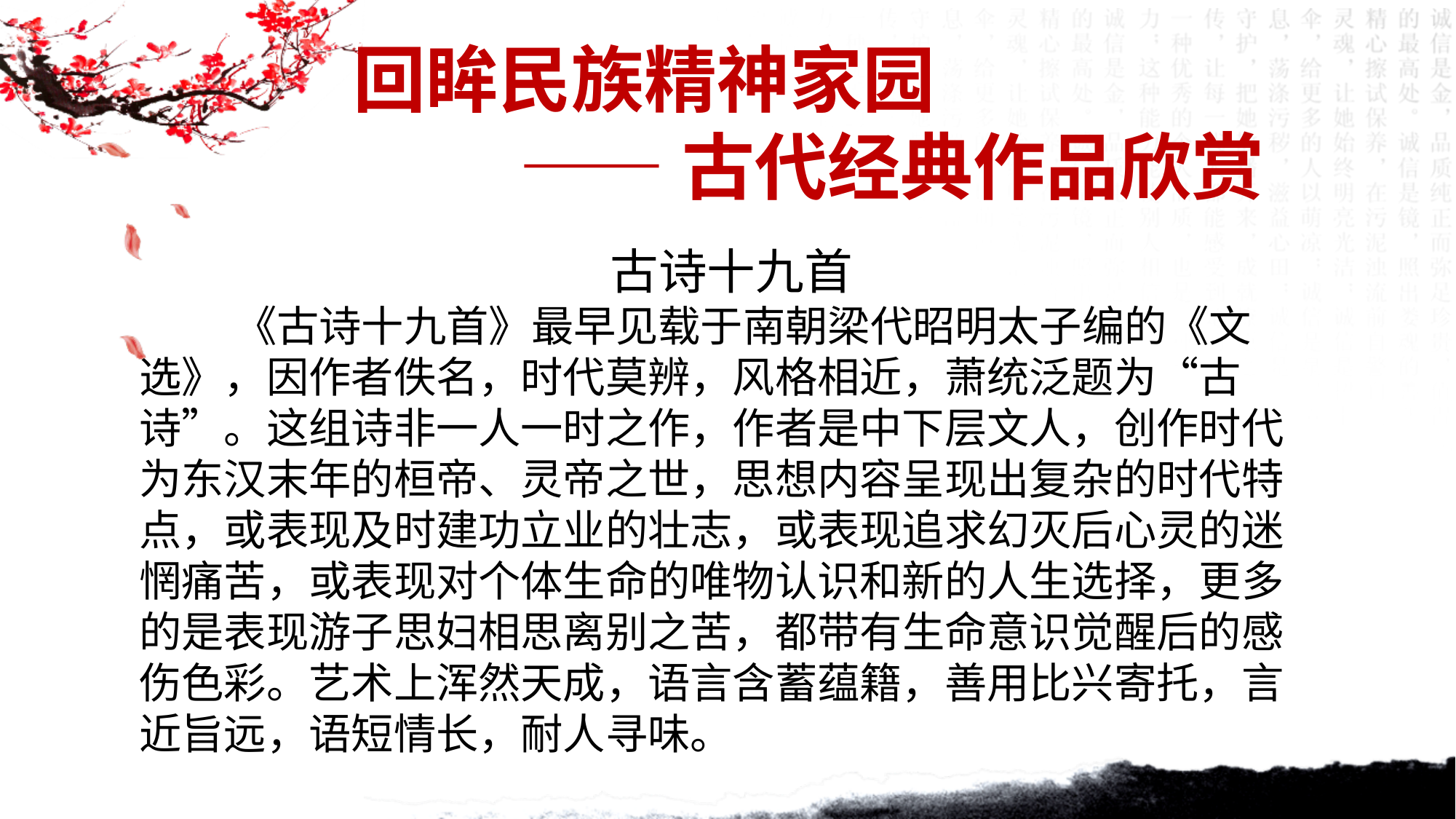

回眸民族精神家园
          ——古代经典作品欣赏
古诗十九首
         《古诗十九首》最早见载于南朝梁代昭明太子编的《文选》，因作者佚名，时代莫辨，风格相近，萧统泛题为“古诗”。这组诗非一人一时之作，作者是中下层文人，创作时代为东汉末年的桓帝、灵帝之世，思想内容呈现出复杂的时代特点，或表现及时建功立业的壮志，或表现追求幻灭后心灵的迷惘痛苦，或表现对个体生命的唯物认识和新的人生选择，更多的是表现游子思妇相思离别之苦，都带有生命意识觉醒后的感伤色彩。艺术上浑然天成，语言含蓄蕴籍，善用比兴寄托，言近旨远，语短情长，耐人寻味。